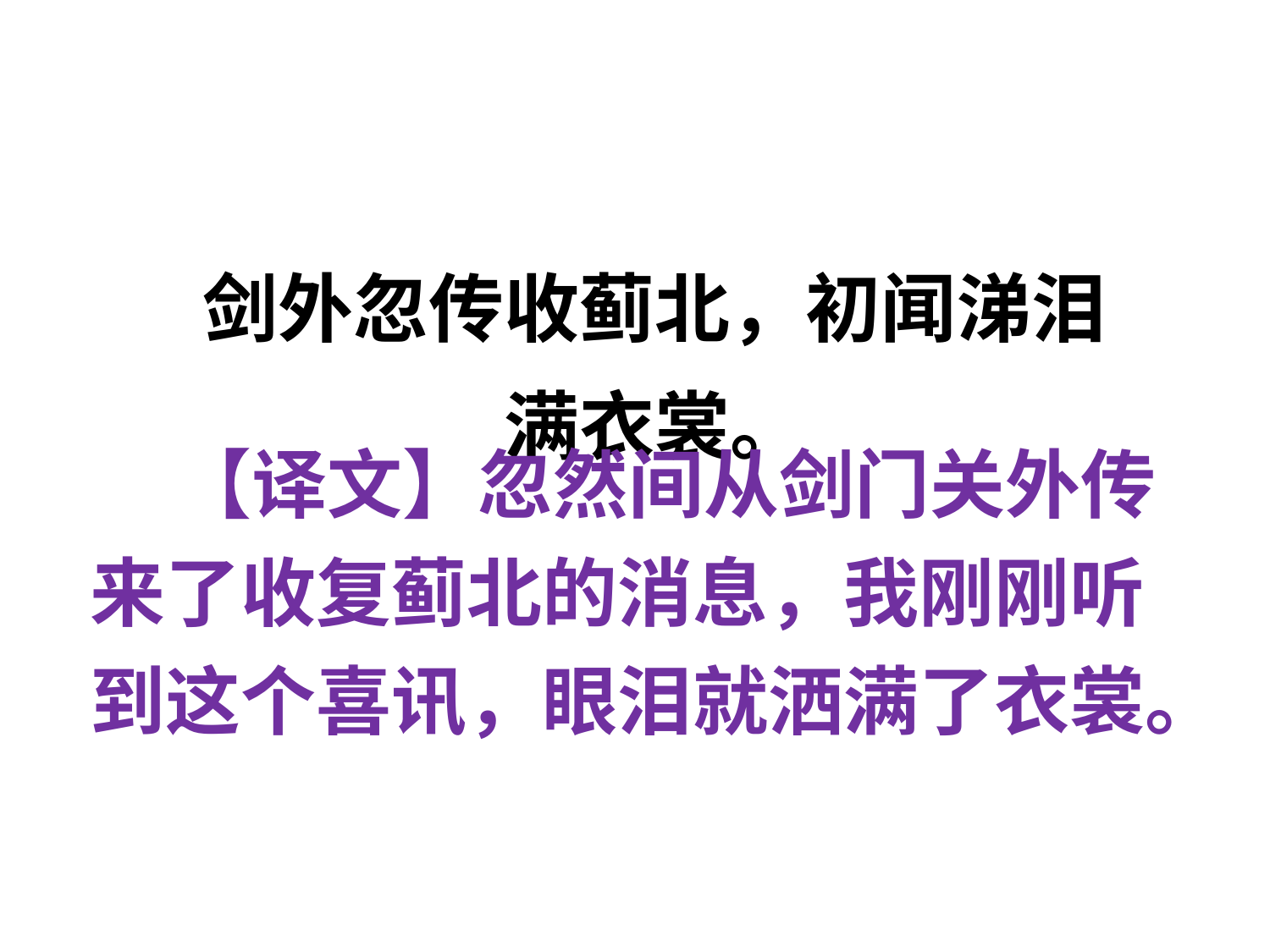

诗歌解读
剑外忽传收蓟北，初闻涕泪满衣裳。
    【译文】忽然间从剑门关外传来了收复蓟北的消息，我刚刚听到这个喜讯，眼泪就洒满了衣裳。